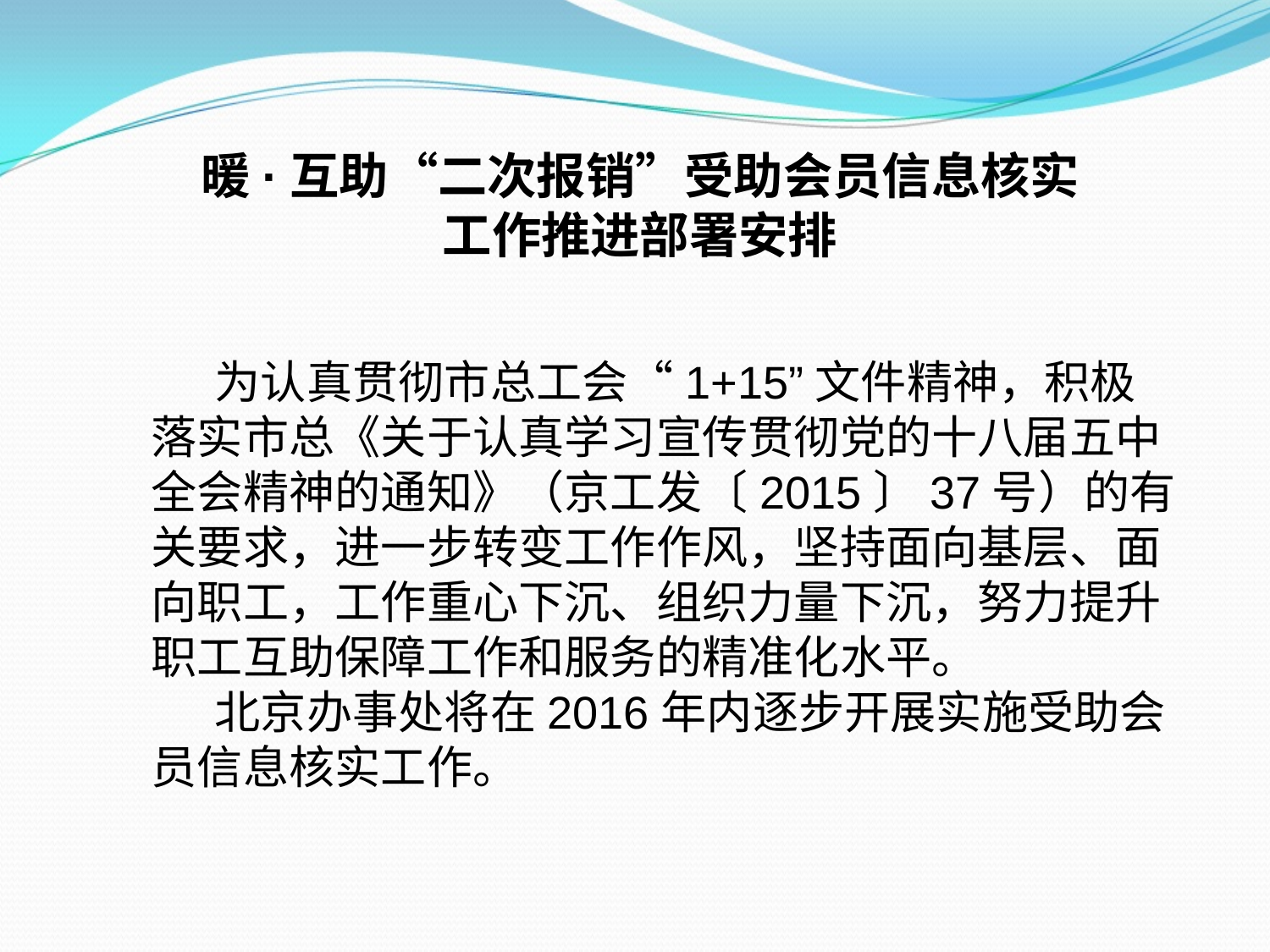

暖·互助“二次报销”受助会员信息核实
工作推进部署安排
为认真贯彻市总工会“1+15”文件精神，积极落实市总《关于认真学习宣传贯彻党的十八届五中全会精神的通知》（京工发〔2015〕37号）的有关要求，进一步转变工作作风，坚持面向基层、面向职工，工作重心下沉、组织力量下沉，努力提升职工互助保障工作和服务的精准化水平。
北京办事处将在2016年内逐步开展实施受助会员信息核实工作。